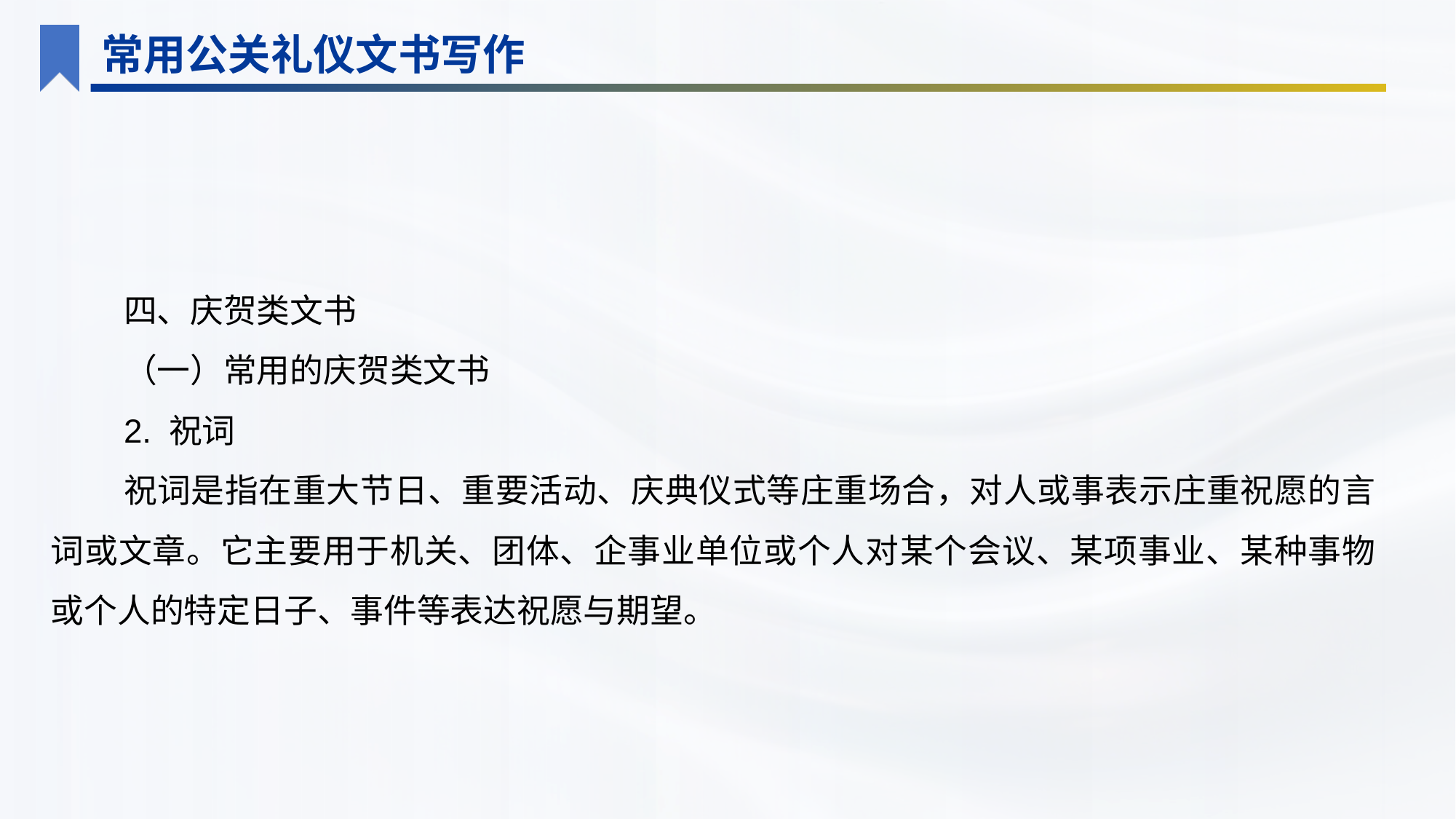

常用公关礼仪文书写作
四、庆贺类文书
（一）常用的庆贺类文书
2. 祝词
祝词是指在重大节日、重要活动、庆典仪式等庄重场合，对人或事表示庄重祝愿的言词或文章。它主要用于机关、团体、企事业单位或个人对某个会议、某项事业、某种事物或个人的特定日子、事件等表达祝愿与期望。